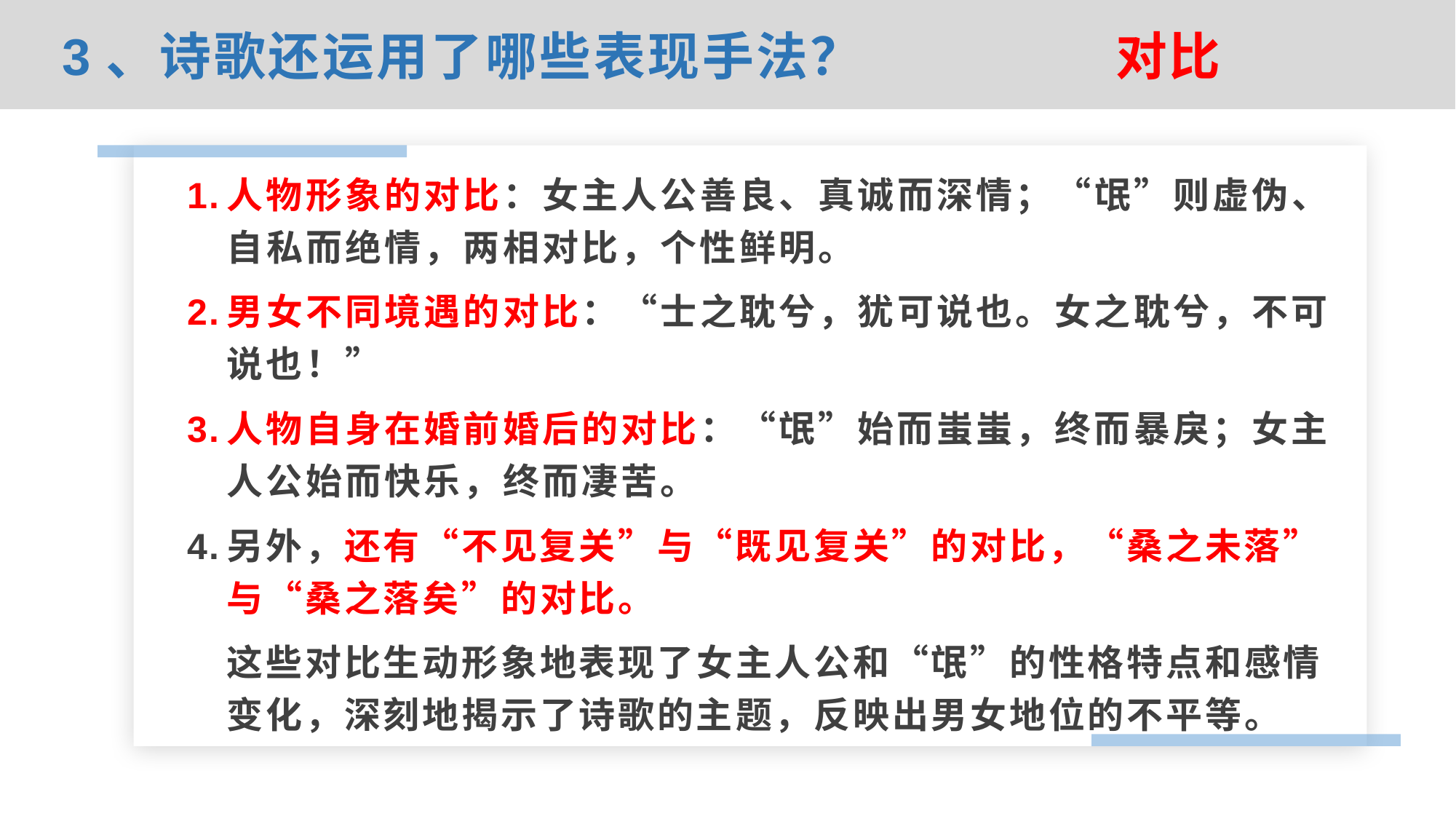

对比
3、诗歌还运用了哪些表现手法？

人物形象的对比：女主人公善良、真诚而深情；“氓”则虚伪、自私而绝情，两相对比，个性鲜明。
男女不同境遇的对比：“士之耽兮，犹可说也。女之耽兮，不可说也！”
人物自身在婚前婚后的对比：“氓”始而蚩蚩，终而暴戾；女主人公始而快乐，终而凄苦。
另外，还有“不见复关”与“既见复关”的对比，“桑之未落”与“桑之落矣”的对比。
这些对比生动形象地表现了女主人公和“氓”的性格特点和感情变化，深刻地揭示了诗歌的主题，反映出男女地位的不平等。